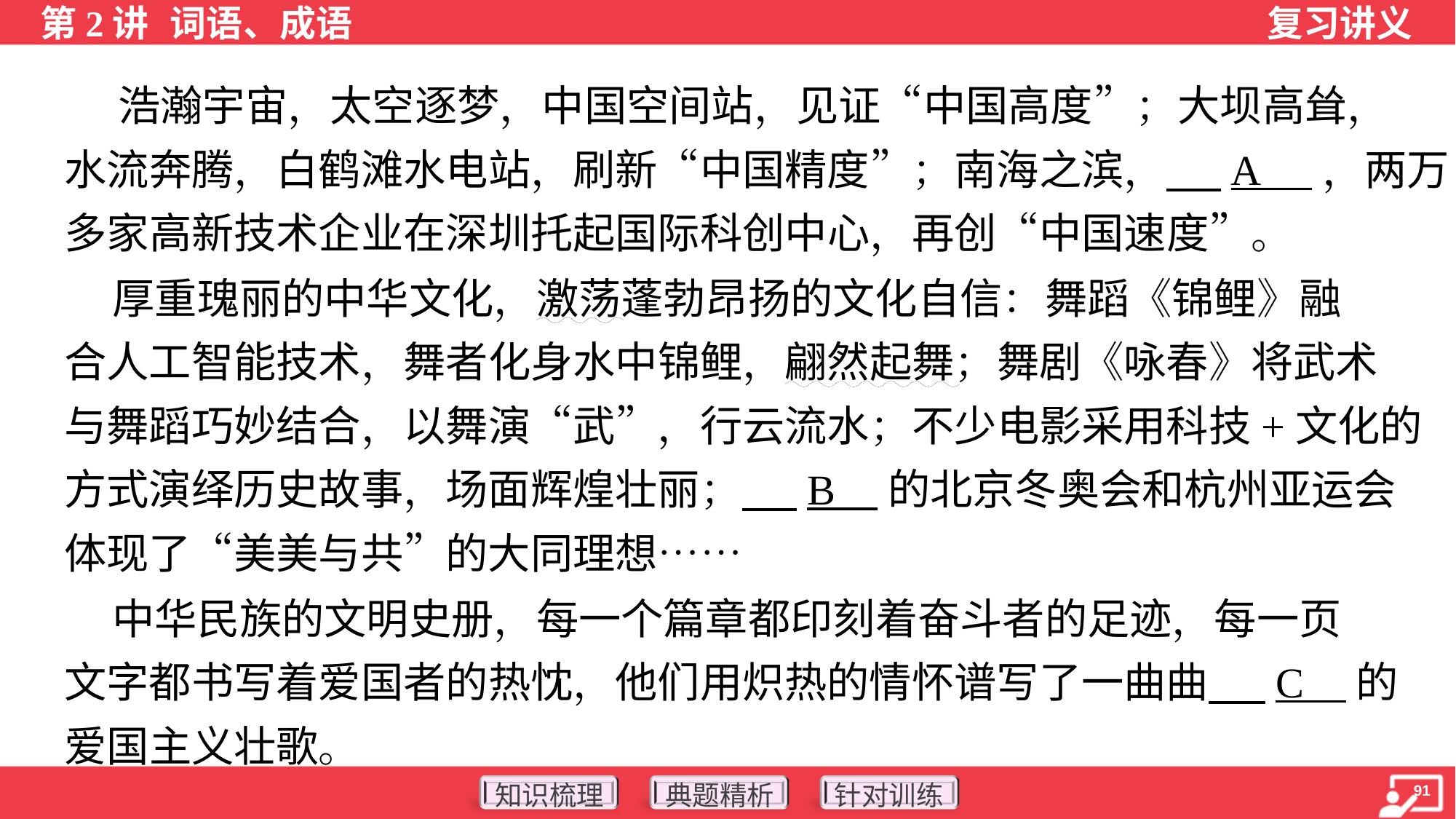

浩瀚宇宙，太空逐梦，中国空间站，见证“中国高度”；大坝高耸，
水流奔腾，白鹤滩水电站，刷新“中国精度”；南海之滨，     A     ，两万
多家高新技术企业在深圳托起国际科创中心，再创“中国速度”。
    厚重瑰丽的中华文化，激荡蓬勃昂扬的文化自信：舞蹈《锦鲤》融
合人工智能技术，舞者化身水中锦鲤，翩然起舞；舞剧《咏春》将武术
与舞蹈巧妙结合，以舞演“武”，行云流水；不少电影采用科技+文化的
方式演绎历史故事，场面辉煌壮丽；     B    的北京冬奥会和杭州亚运会
体现了“美美与共”的大同理想……
    中华民族的文明史册，每一个篇章都印刻着奋斗者的足迹，每一页
文字都书写着爱国者的热忱，他们用炽热的情怀谱写了一曲曲      C    的
爱国主义壮歌。